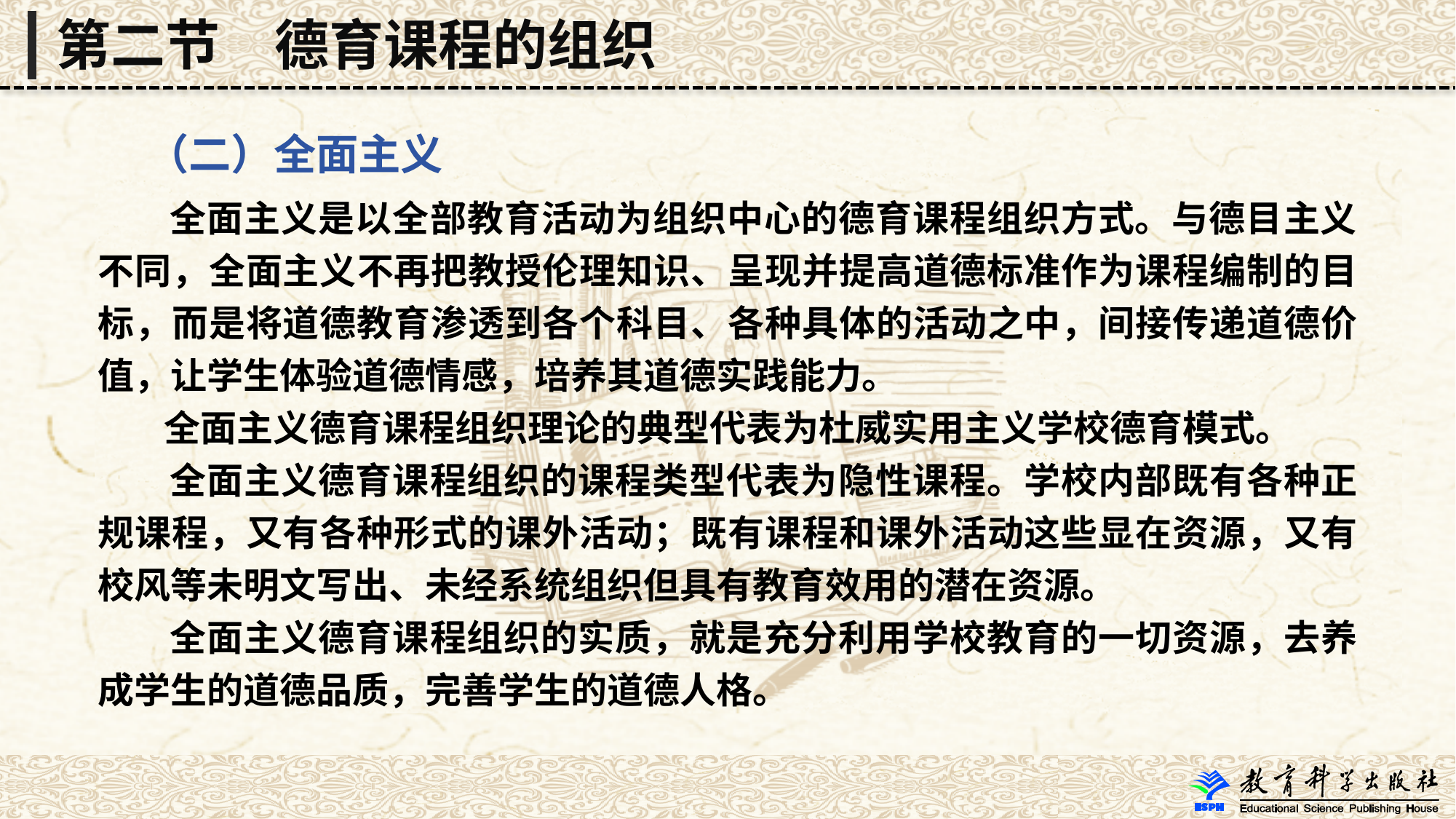

第二节　德育课程的组织
      （二）全面主义

       全面主义是以全部教育活动为组织中心的德育课程组织方式。与德目主义不同，全面主义不再把教授伦理知识、呈现并提高道德标准作为课程编制的目标，而是将道德教育渗透到各个科目、各种具体的活动之中，间接传递道德价值，让学生体验道德情感，培养其道德实践能力。
       全面主义德育课程组织理论的典型代表为杜威实用主义学校德育模式。
       全面主义德育课程组织的课程类型代表为隐性课程。学校内部既有各种正规课程，又有各种形式的课外活动；既有课程和课外活动这些显在资源，又有校风等未明文写出、未经系统组织但具有教育效用的潜在资源。
       全面主义德育课程组织的实质，就是充分利用学校教育的一切资源，去养成学生的道德品质，完善学生的道德人格。